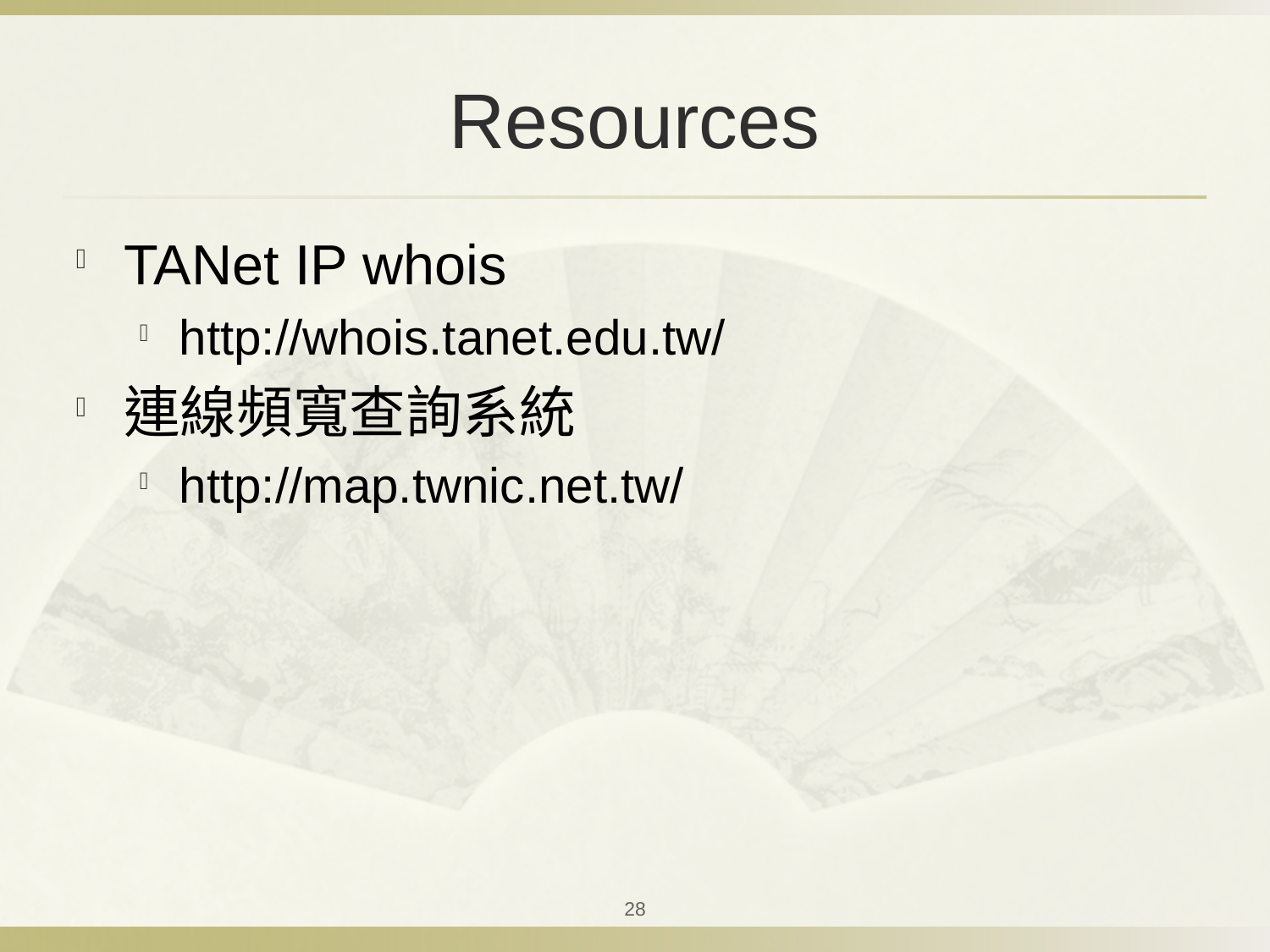

# Resources
TANet IP whois
http://whois.tanet.edu.tw/
連線頻寬查詢系統
http://map.twnic.net.tw/
28